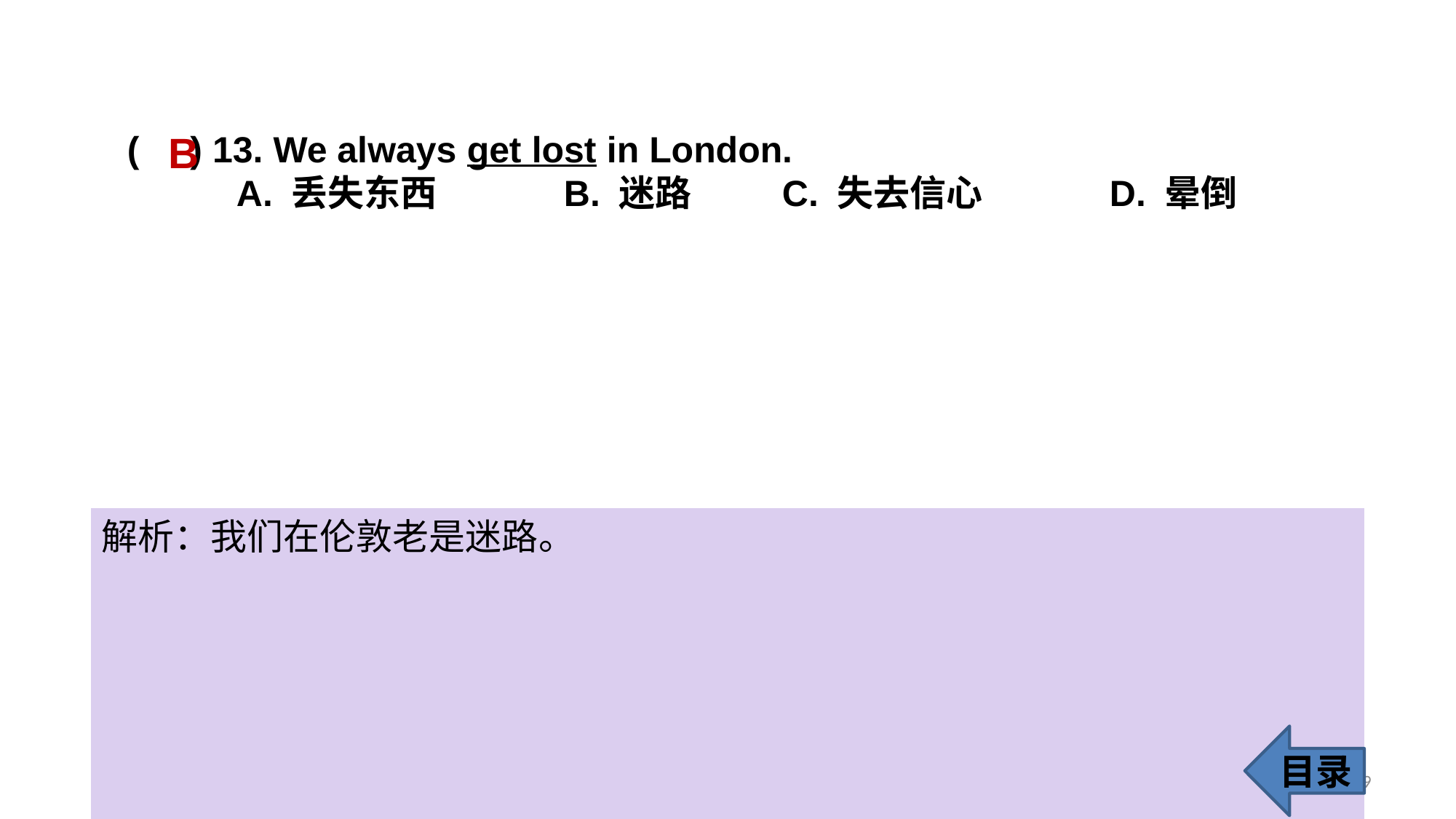

B
(     ) 13. We always get lost in London.
	A. 丢失东西 		B. 迷路 	C. 失去信心 		D. 晕倒

解析：我们在伦敦老是迷路。
目录
19